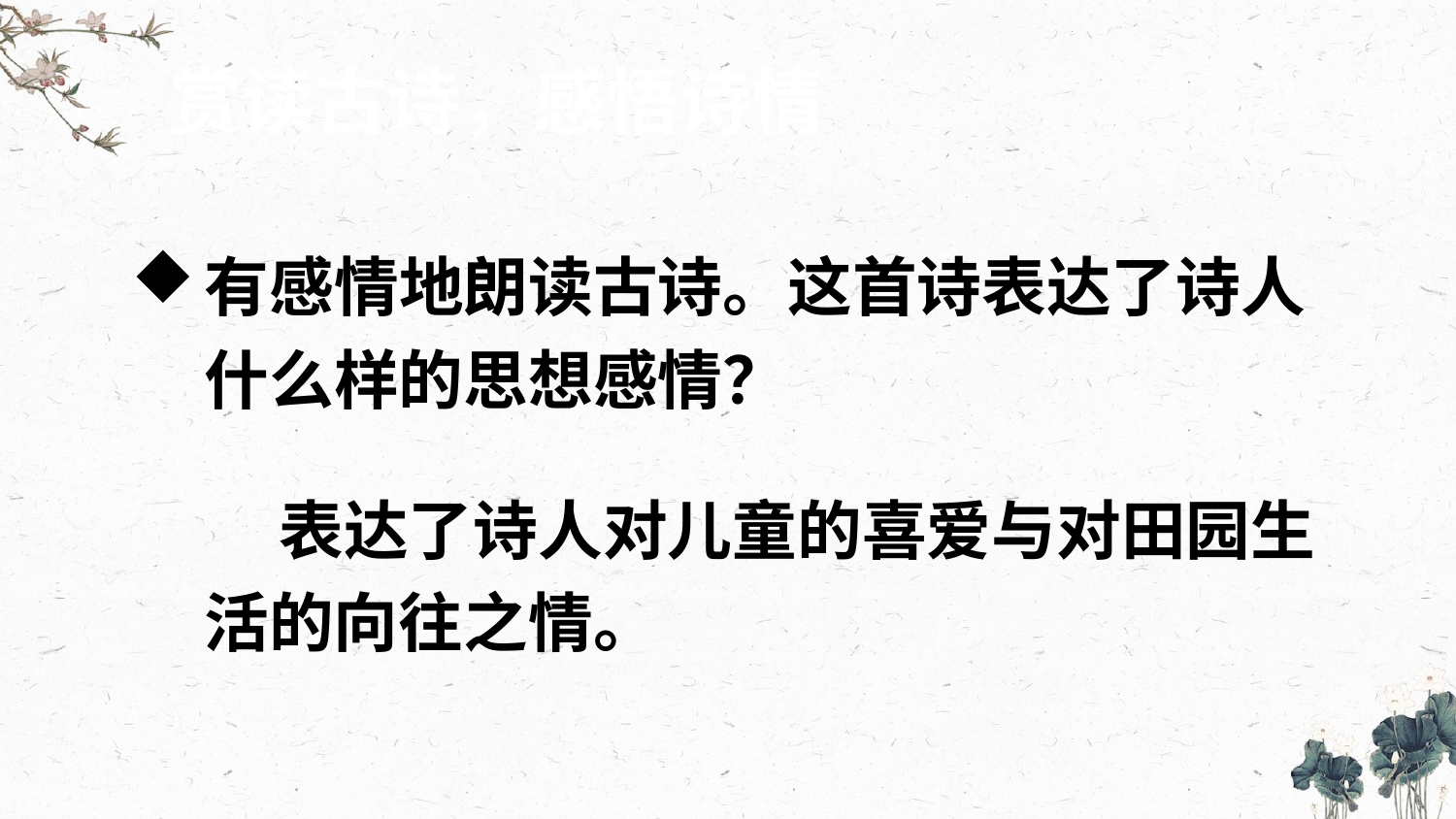

赏读古诗，感悟诗情
有感情地朗读古诗。这首诗表达了诗人什么样的思想感情？
    表达了诗人对儿童的喜爱与对田园生活的向往之情。